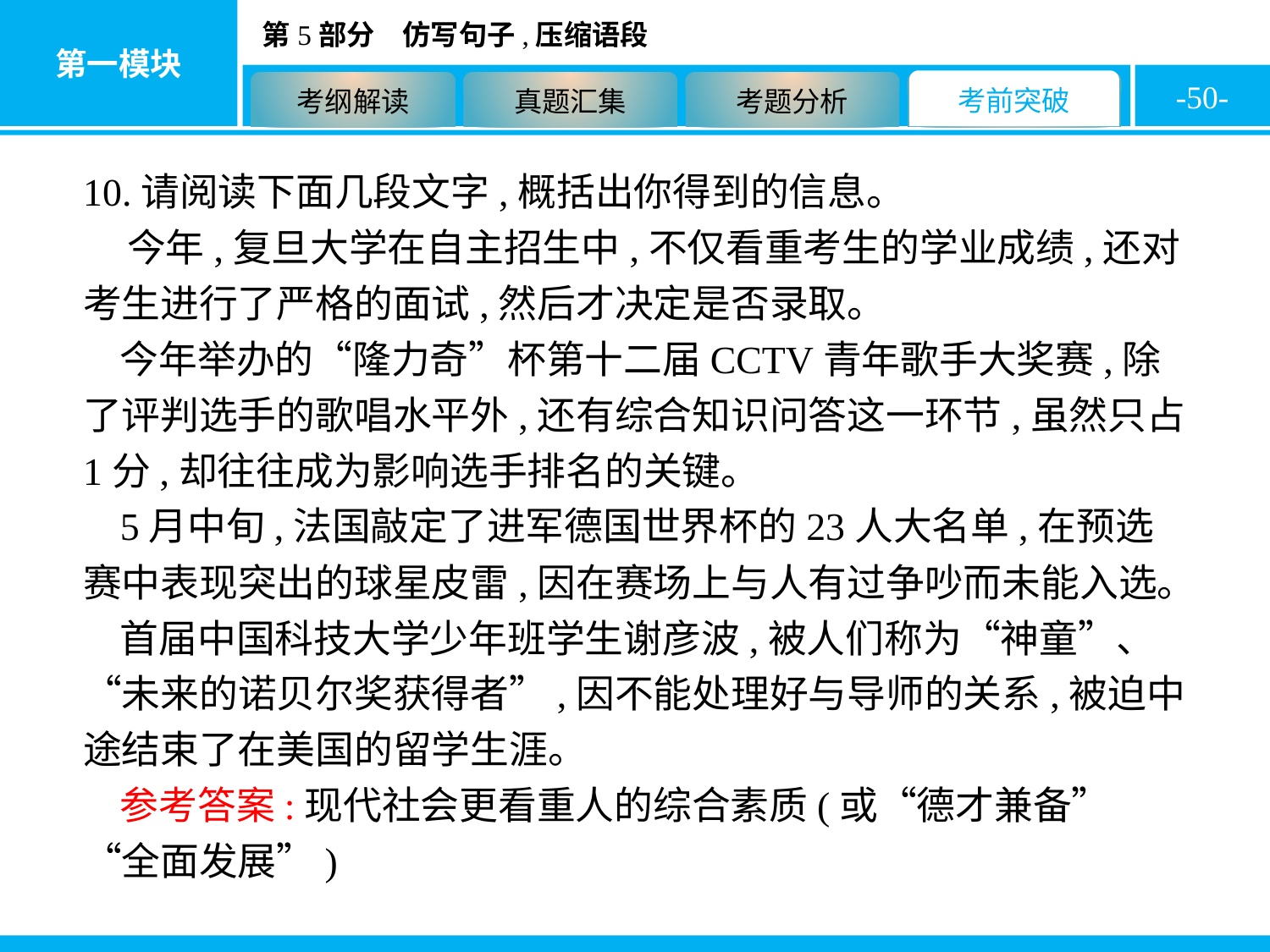

-50-
10.请阅读下面几段文字,概括出你得到的信息。
    今年,复旦大学在自主招生中,不仅看重考生的学业成绩,还对考生进行了严格的面试,然后才决定是否录取。
今年举办的“隆力奇”杯第十二届CCTV青年歌手大奖赛,除了评判选手的歌唱水平外,还有综合知识问答这一环节,虽然只占1分,却往往成为影响选手排名的关键。
5月中旬,法国敲定了进军德国世界杯的23人大名单,在预选赛中表现突出的球星皮雷,因在赛场上与人有过争吵而未能入选。
首届中国科技大学少年班学生谢彦波,被人们称为“神童”、“未来的诺贝尔奖获得者”,因不能处理好与导师的关系,被迫中途结束了在美国的留学生涯。
参考答案:现代社会更看重人的综合素质(或“德才兼备”“全面发展”)